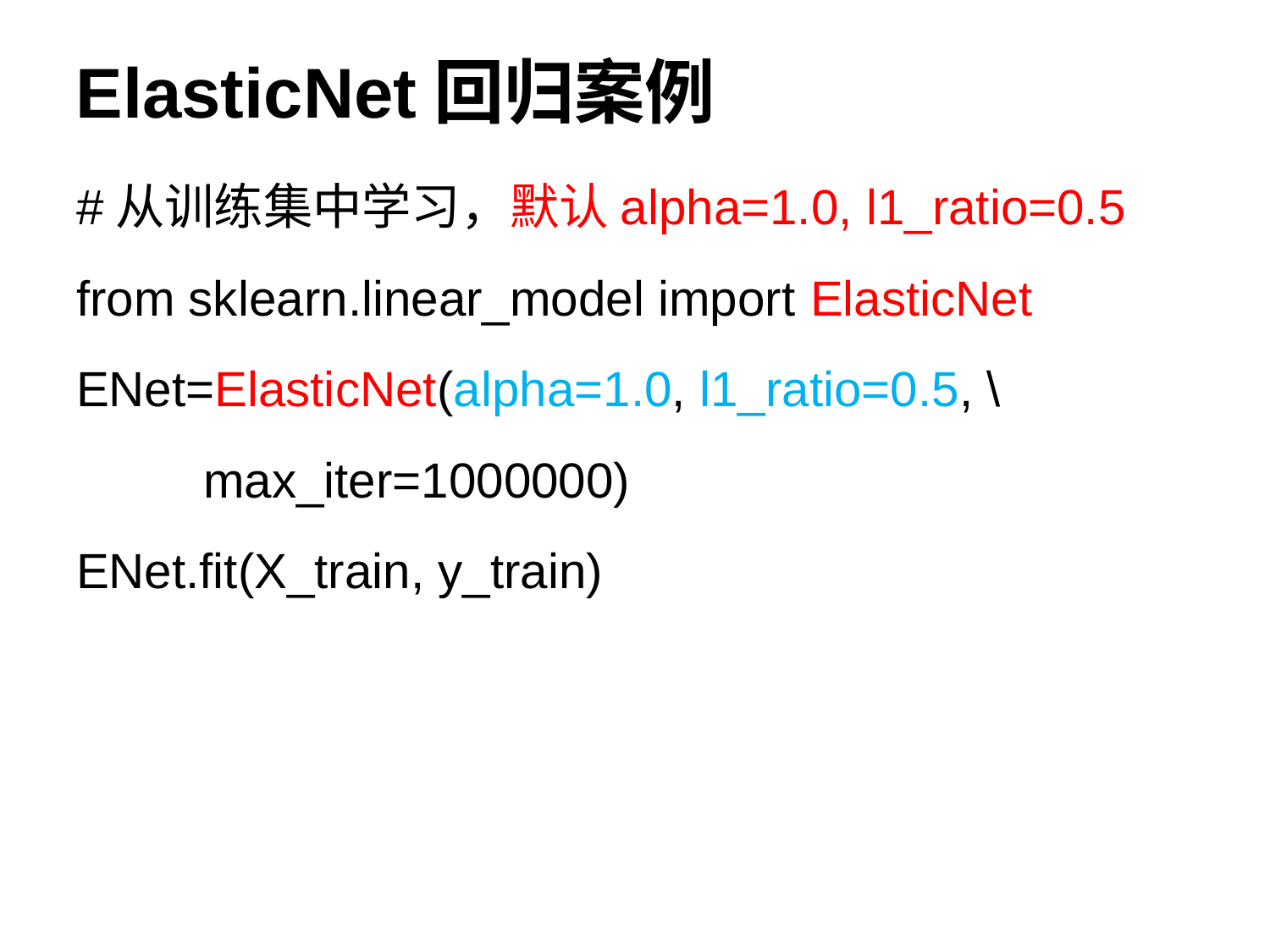

# ElasticNet回归案例
#从训练集中学习，默认alpha=1.0, l1_ratio=0.5
from sklearn.linear_model import ElasticNet
ENet=ElasticNet(alpha=1.0, l1_ratio=0.5, \
	max_iter=1000000)
ENet.fit(X_train, y_train)